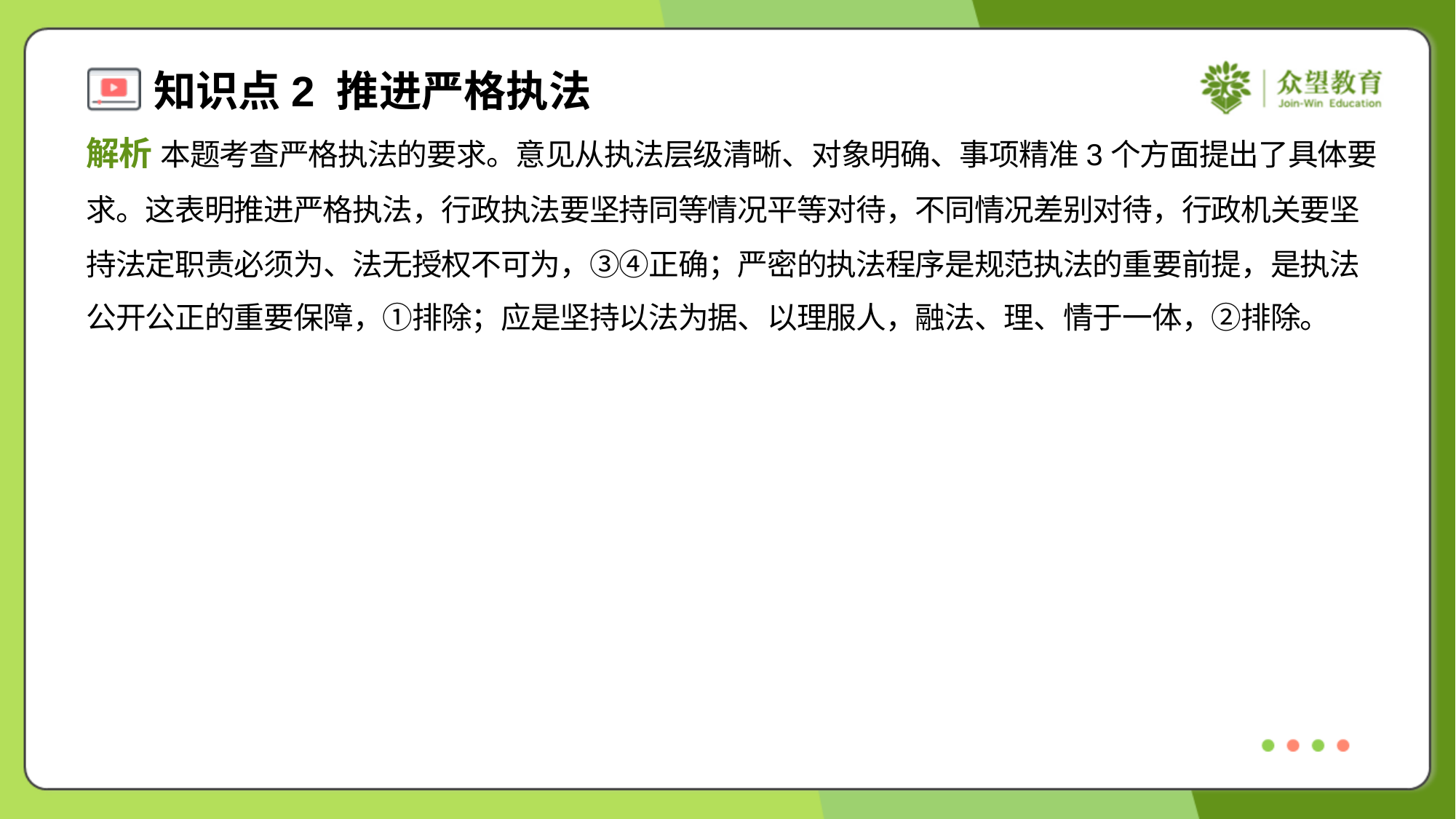

解析 本题考查严格执法的要求。意见从执法层级清晰、对象明确、事项精准3个方面提出了具体要
求。这表明推进严格执法，行政执法要坚持同等情况平等对待，不同情况差别对待，行政机关要坚
持法定职责必须为、法无授权不可为，③④正确；严密的执法程序是规范执法的重要前提，是执法
公开公正的重要保障，①排除；应是坚持以法为据、以理服人，融法、理、情于一体，②排除。